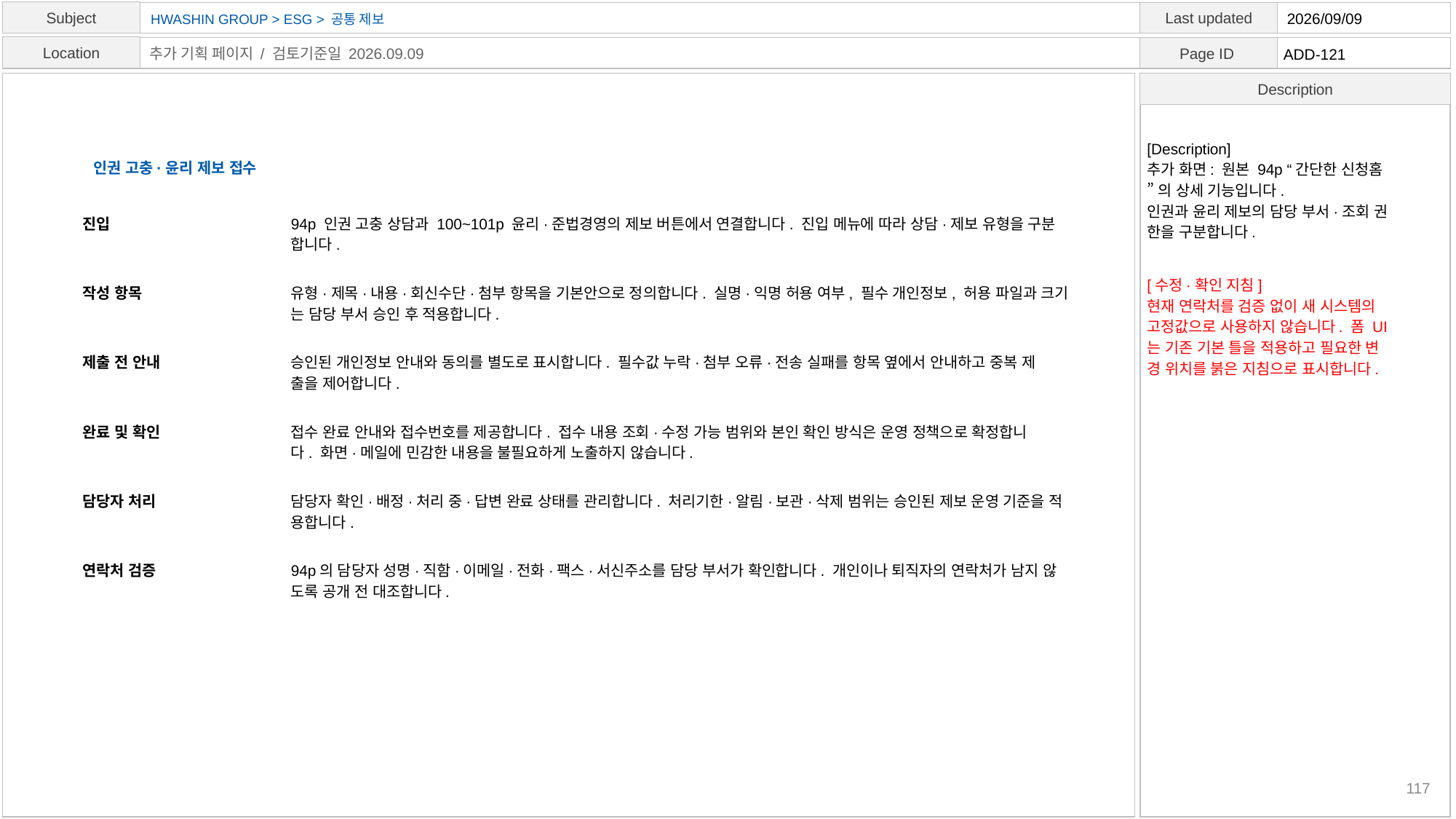

HWASHIN GROUP > ESG > 공통 제보
2026/09/09
ADD-121
추가 기획 페이지 / 검토기준일 2026.09.09
[Description]
추가 화면: 원본 94p “간단한 신청홈
”의 상세 기능입니다.
인권과 윤리 제보의 담당 부서·조회 권
한을 구분합니다.
인권 고충·윤리 제보 접수
진입
94p 인권 고충 상담과 100~101p 윤리·준법경영의 제보 버튼에서 연결합니다. 진입 메뉴에 따라 상담·제보 유형을 구분
합니다.
[수정·확인 지침]
현재 연락처를 검증 없이 새 시스템의
고정값으로 사용하지 않습니다. 폼 UI
는 기존 기본 틀을 적용하고 필요한 변
경 위치를 붉은 지침으로 표시합니다.
작성 항목
유형·제목·내용·회신수단·첨부 항목을 기본안으로 정의합니다. 실명·익명 허용 여부, 필수 개인정보, 허용 파일과 크기
는 담당 부서 승인 후 적용합니다.
제출 전 안내
승인된 개인정보 안내와 동의를 별도로 표시합니다. 필수값 누락·첨부 오류·전송 실패를 항목 옆에서 안내하고 중복 제
출을 제어합니다.
완료 및 확인
접수 완료 안내와 접수번호를 제공합니다. 접수 내용 조회·수정 가능 범위와 본인 확인 방식은 운영 정책으로 확정합니
다. 화면·메일에 민감한 내용을 불필요하게 노출하지 않습니다.
담당자 처리
담당자 확인·배정·처리 중·답변 완료 상태를 관리합니다. 처리기한·알림·보관·삭제 범위는 승인된 제보 운영 기준을 적
용합니다.
연락처 검증
94p의 담당자 성명·직함·이메일·전화·팩스·서신주소를 담당 부서가 확인합니다. 개인이나 퇴직자의 연락처가 남지 않
도록 공개 전 대조합니다.
117